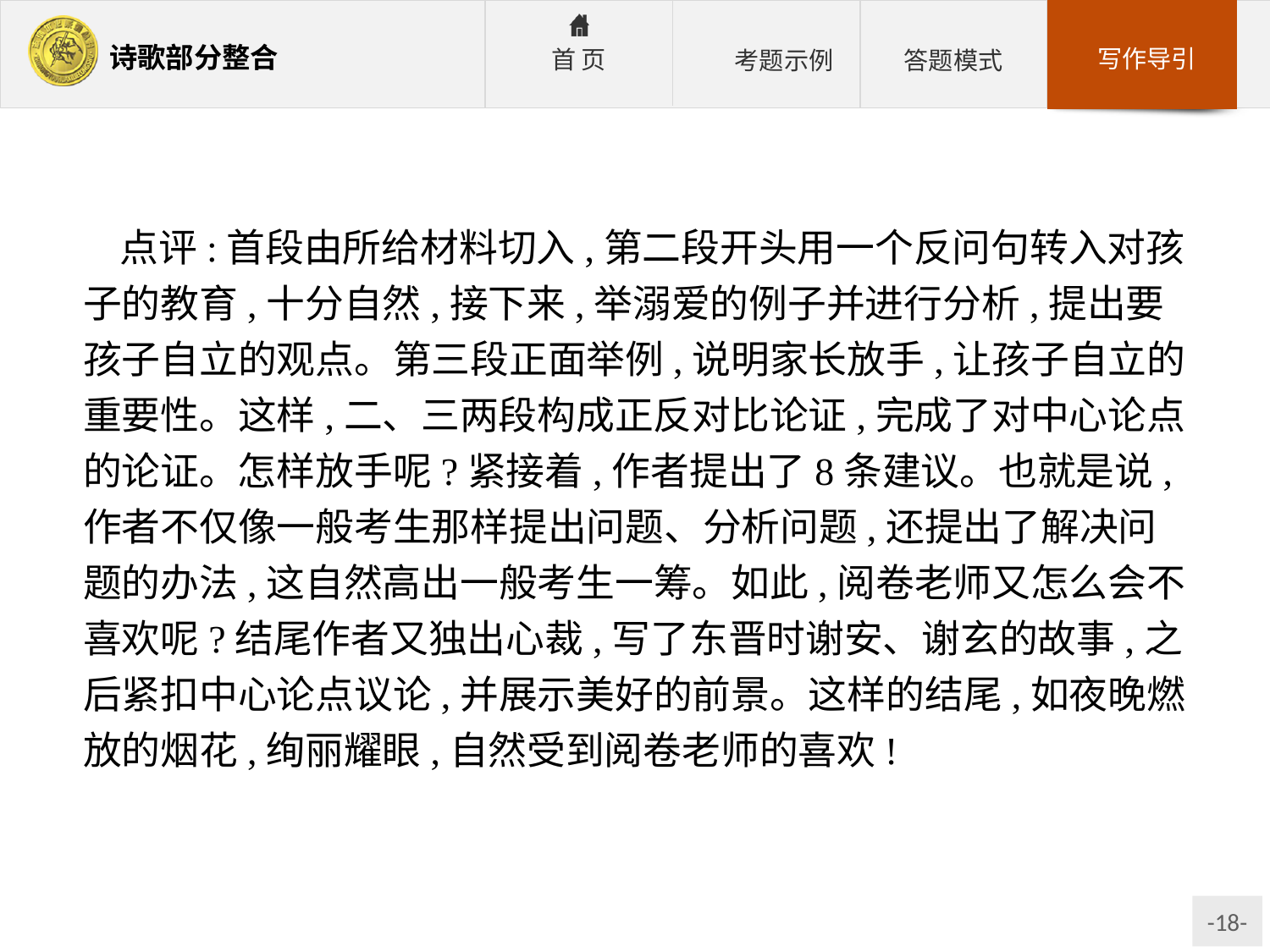

点评:首段由所给材料切入,第二段开头用一个反问句转入对孩子的教育,十分自然,接下来,举溺爱的例子并进行分析,提出要孩子自立的观点。第三段正面举例,说明家长放手,让孩子自立的重要性。这样,二、三两段构成正反对比论证,完成了对中心论点的论证。怎样放手呢?紧接着,作者提出了8条建议。也就是说,作者不仅像一般考生那样提出问题、分析问题,还提出了解决问题的办法,这自然高出一般考生一筹。如此,阅卷老师又怎么会不喜欢呢?结尾作者又独出心裁,写了东晋时谢安、谢玄的故事,之后紧扣中心论点议论,并展示美好的前景。这样的结尾,如夜晚燃放的烟花,绚丽耀眼,自然受到阅卷老师的喜欢!